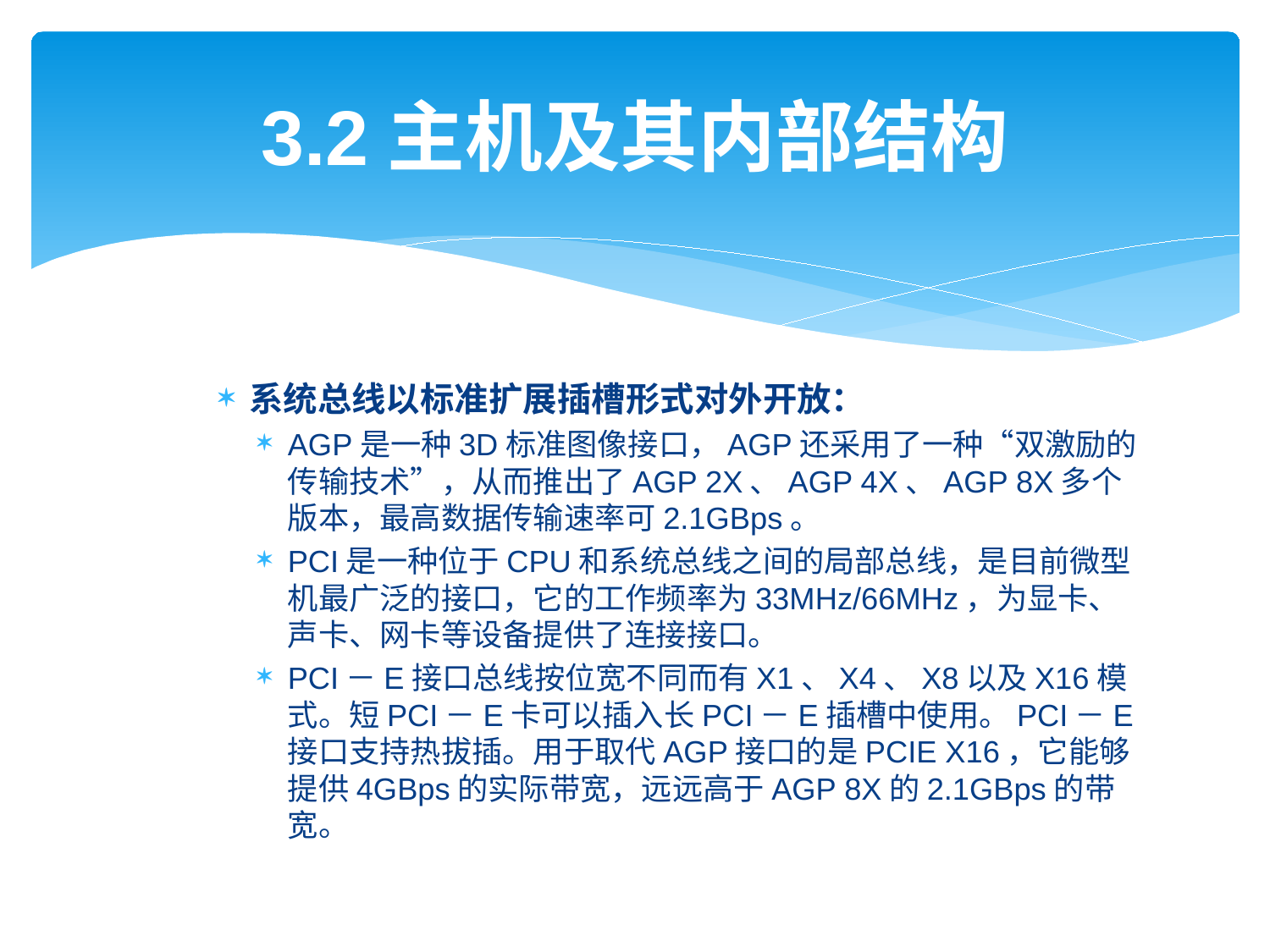

# 3.2主机及其内部结构
系统总线以标准扩展插槽形式对外开放：
AGP是一种3D标准图像接口，AGP还采用了一种“双激励的传输技术”，从而推出了AGP 2X、AGP 4X、AGP 8X多个版本，最高数据传输速率可2.1GBps。
PCI是一种位于CPU和系统总线之间的局部总线，是目前微型机最广泛的接口，它的工作频率为33MHz/66MHz，为显卡、声卡、网卡等设备提供了连接接口。
PCI－E接口总线按位宽不同而有X1、X4、X8以及X16模式。短PCI－E卡可以插入长PCI－E插槽中使用。PCI－E接口支持热拔插。用于取代AGP接口的是PCIE X16，它能够提供4GBps的实际带宽，远远高于AGP 8X的2.1GBps的带宽。